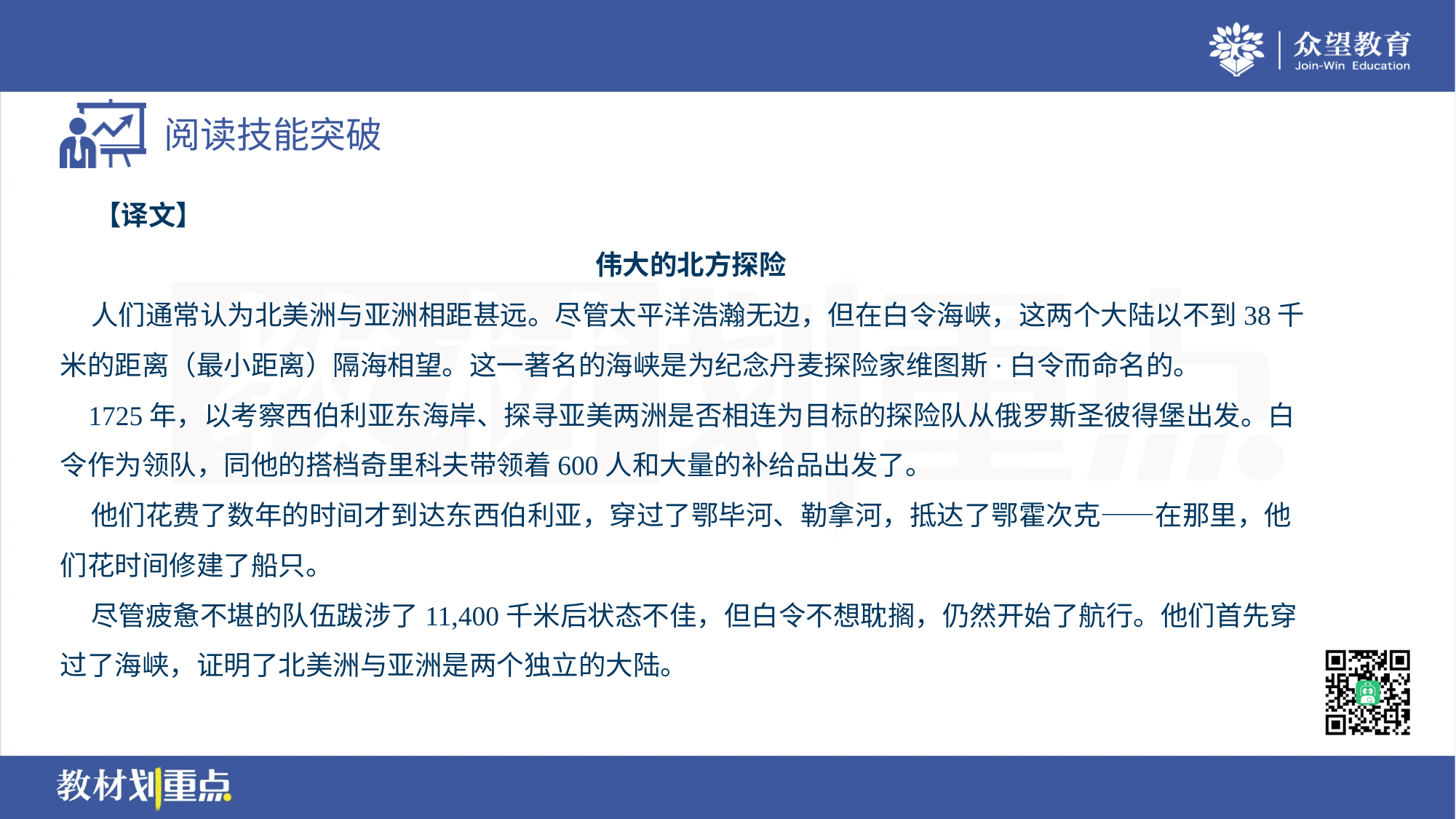

【译文】
伟大的北方探险
    人们通常认为北美洲与亚洲相距甚远。尽管太平洋浩瀚无边，但在白令海峡，这两个大陆以不到38千
米的距离（最小距离）隔海相望。这一著名的海峡是为纪念丹麦探险家维图斯·白令而命名的。
    1725年，以考察西伯利亚东海岸、探寻亚美两洲是否相连为目标的探险队从俄罗斯圣彼得堡出发。白
令作为领队，同他的搭档奇里科夫带领着600人和大量的补给品出发了。
    他们花费了数年的时间才到达东西伯利亚，穿过了鄂毕河、勒拿河，抵达了鄂霍次克——在那里，他
们花时间修建了船只。
    尽管疲惫不堪的队伍跋涉了11,400千米后状态不佳，但白令不想耽搁，仍然开始了航行。他们首先穿
过了海峡，证明了北美洲与亚洲是两个独立的大陆。